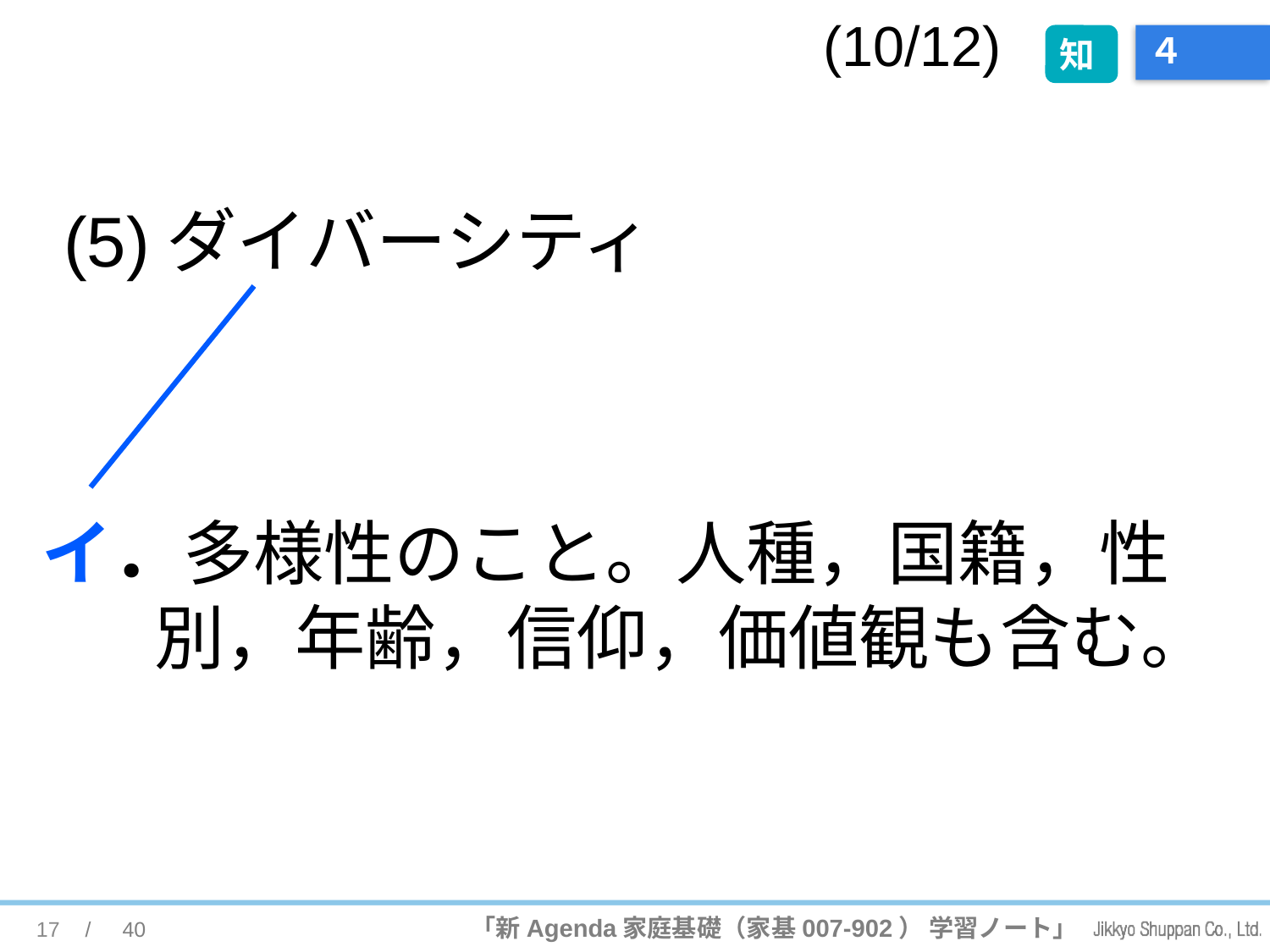

(10/12)
知
# ４
(5)ダイバーシティ
イ．多様性のこと。人種，国籍，性別，年齢，信仰，価値観も含む。
17